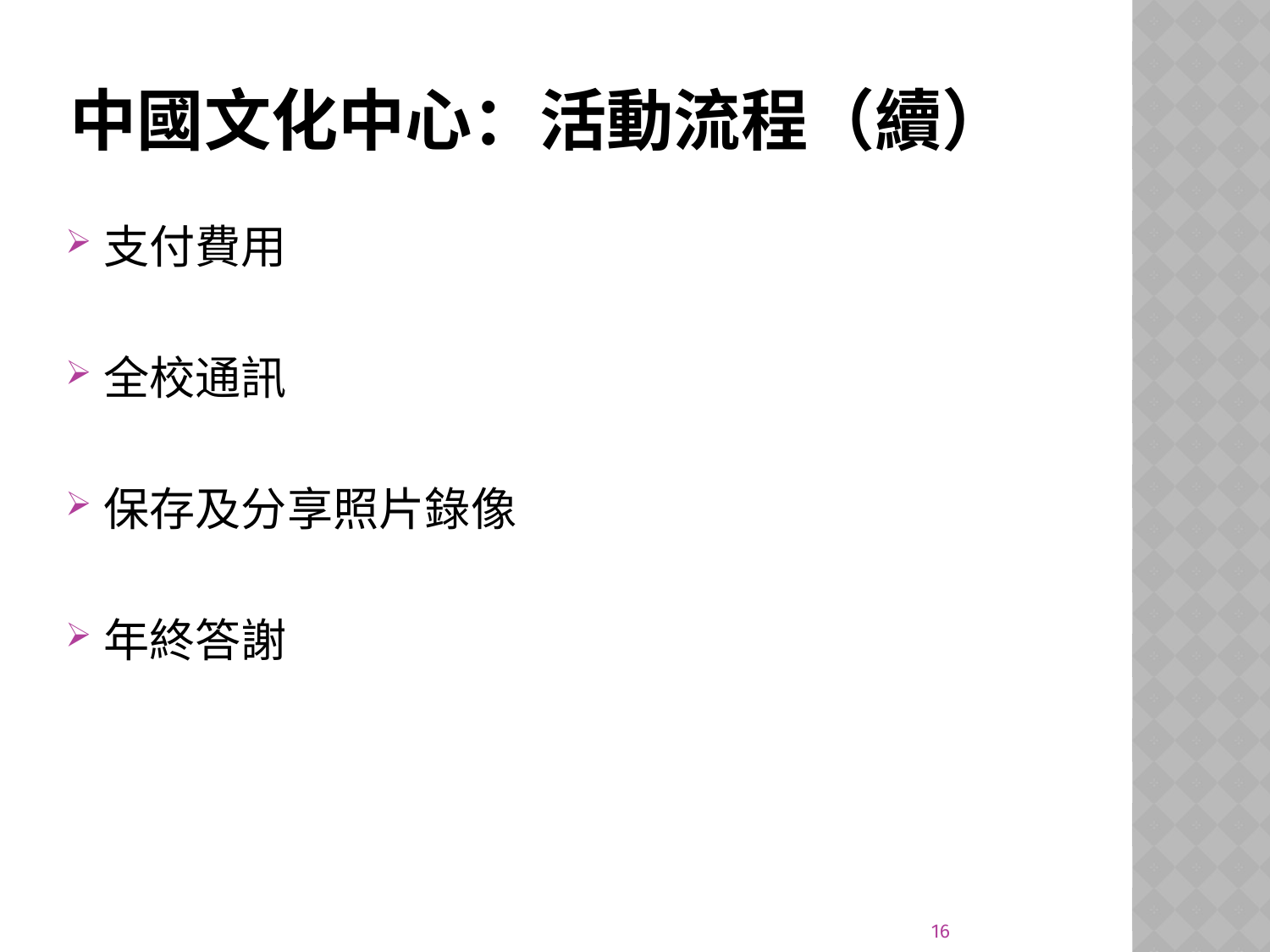

# 中國文化中心：活動流程（續）
支付費用

全校通訊

保存及分享照片錄像

年終答謝

16